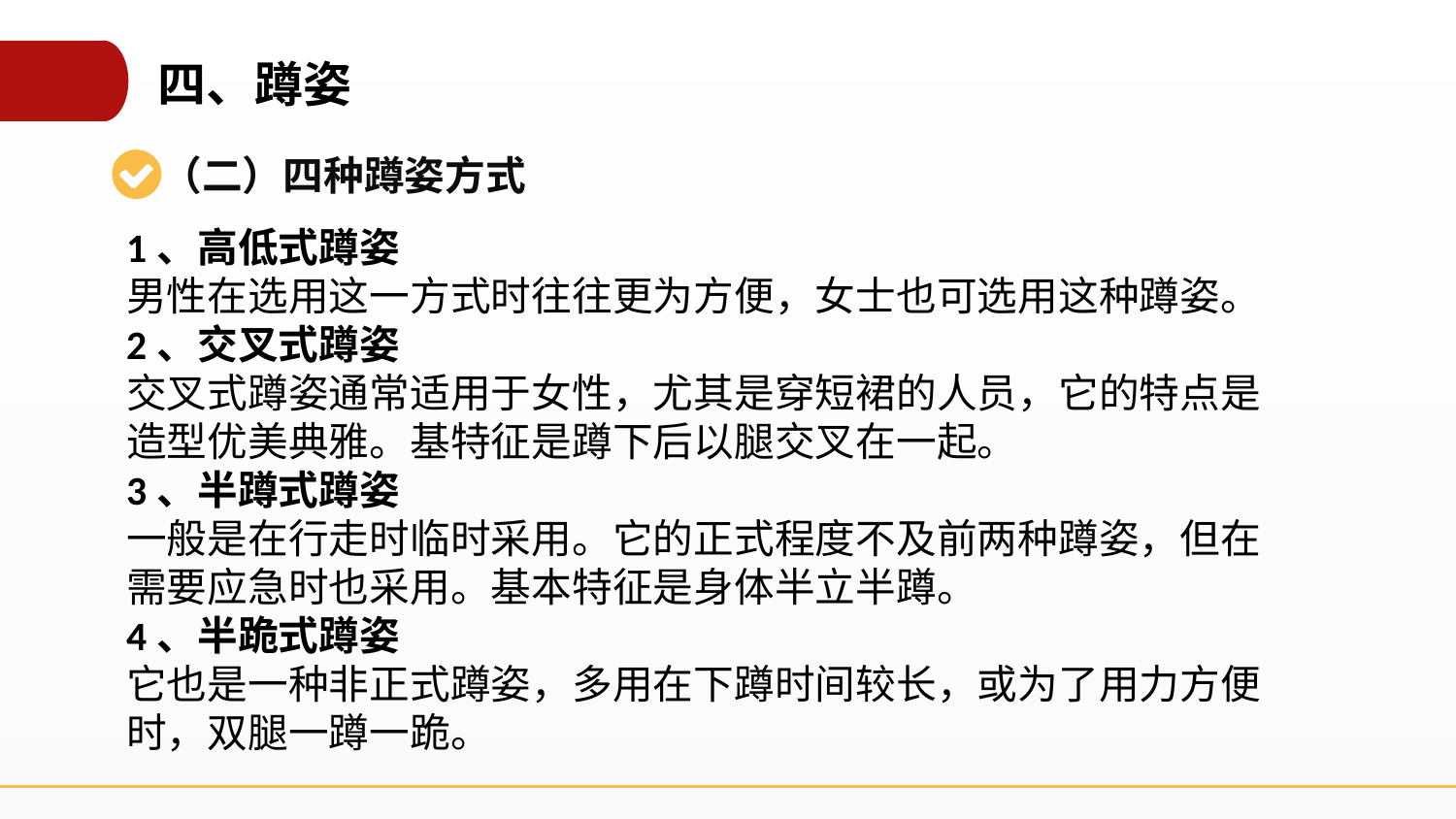

四、蹲姿

（二）四种蹲姿方式
1、高低式蹲姿
男性在选用这一方式时往往更为方便，女士也可选用这种蹲姿。
2、交叉式蹲姿
交叉式蹲姿通常适用于女性，尤其是穿短裙的人员，它的特点是造型优美典雅。基特征是蹲下后以腿交叉在一起。
3、半蹲式蹲姿
一般是在行走时临时采用。它的正式程度不及前两种蹲姿，但在需要应急时也采用。基本特征是身体半立半蹲。
4、半跪式蹲姿
它也是一种非正式蹲姿，多用在下蹲时间较长，或为了用力方便时，双腿一蹲一跪。